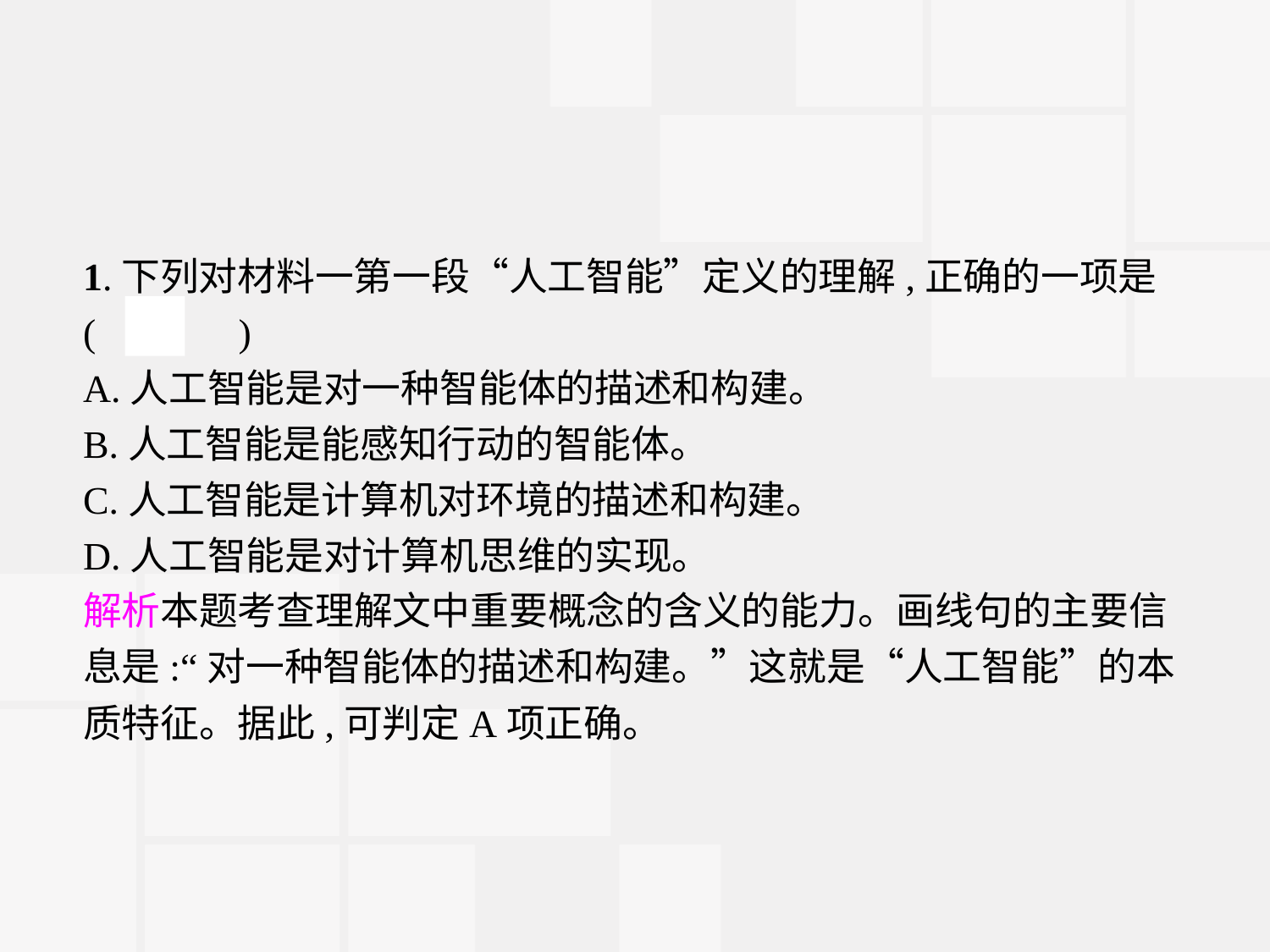

1.下列对材料一第一段“人工智能”定义的理解,正确的一项是(　A　)
A.人工智能是对一种智能体的描述和构建。
B.人工智能是能感知行动的智能体。
C.人工智能是计算机对环境的描述和构建。
D.人工智能是对计算机思维的实现。
解析本题考查理解文中重要概念的含义的能力。画线句的主要信息是:“对一种智能体的描述和构建。”这就是“人工智能”的本质特征。据此,可判定A项正确。